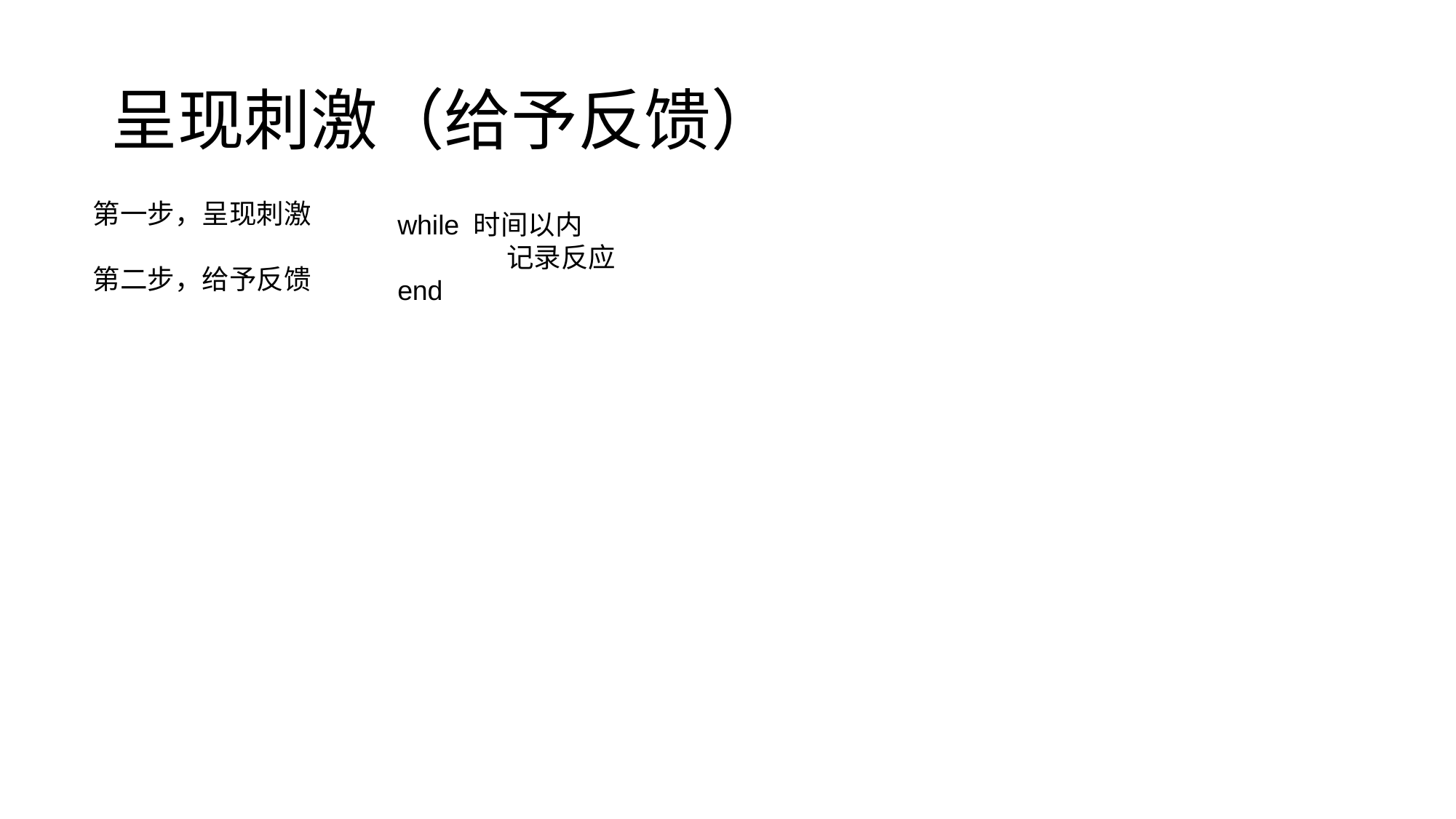

# 呈现刺激（给予反馈）
第一步，呈现刺激

第二步，给予反馈
while 时间以内
	记录反应
end